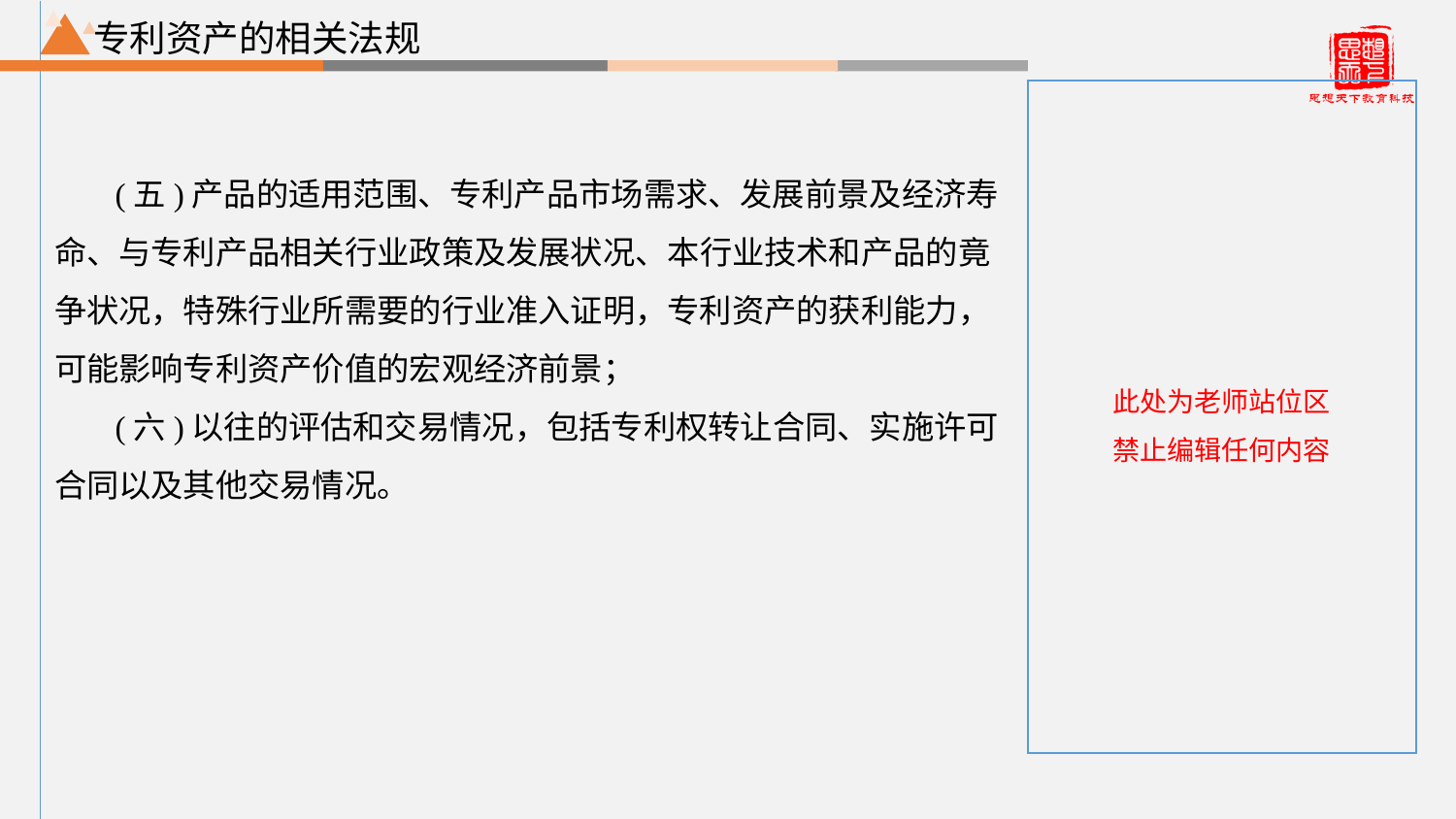

专利资产的相关法规
(五)产品的适用范围、专利产品市场需求、发展前景及经济寿命、与专利产品相关行业政策及发展状况、本行业技术和产品的竟争状况，特殊行业所需要的行业准入证明，专利资产的获利能力，可能影响专利资产价值的宏观经济前景；
(六)以往的评估和交易情况，包括专利权转让合同、实施许可合同以及其他交易情况。
87